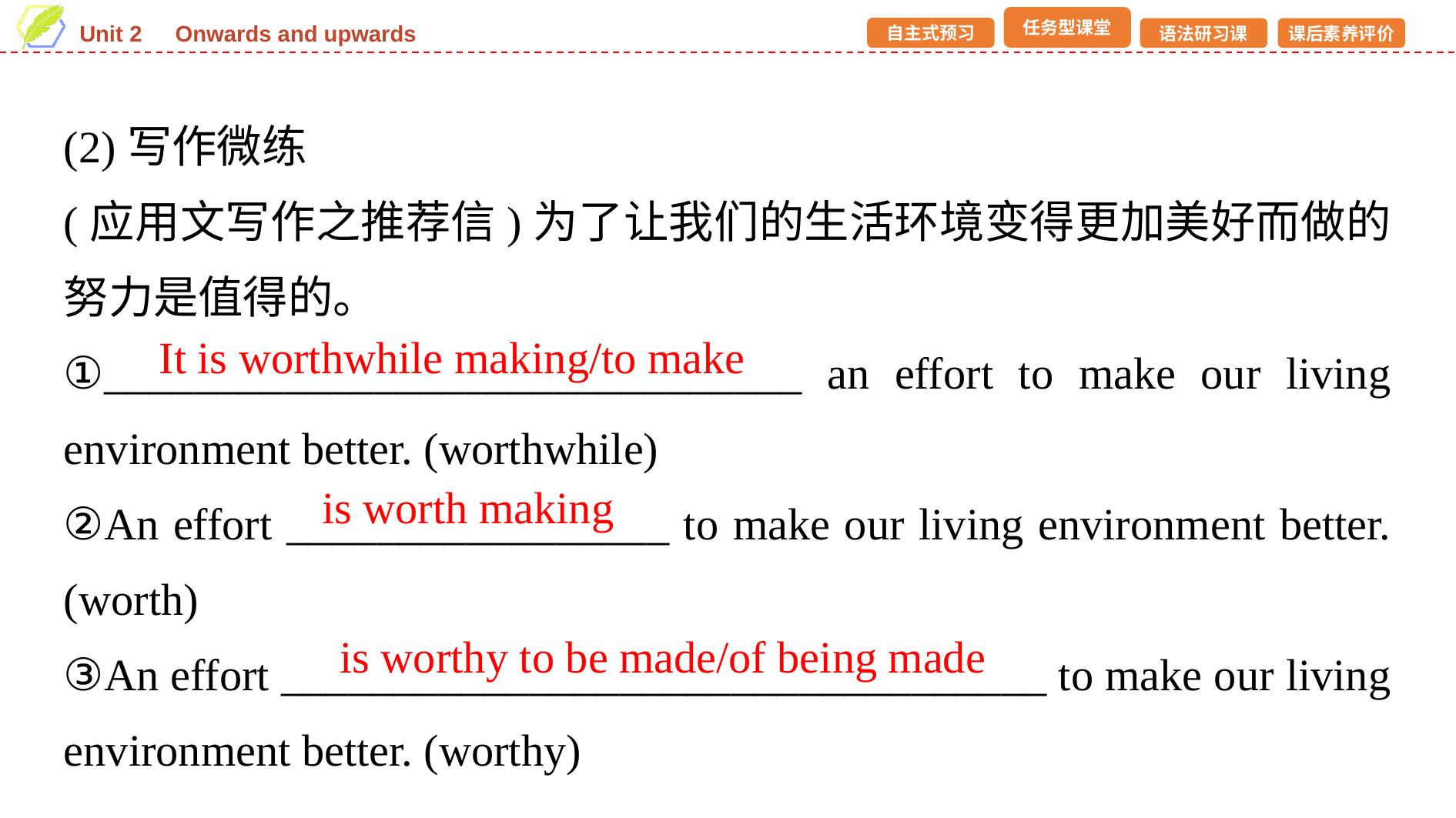

(2)写作微练
(应用文写作之推荐信)为了让我们的生活环境变得更加美好而做的努力是值得的。
①_______________________________ an effort to make our living environment better. (worthwhile)
②An effort _________________ to make our living environment better. (worth)
③An effort __________________________________ to make our living environment better. (worthy)
It is worthwhile making/to make
is worth making
is worthy to be made/of being made